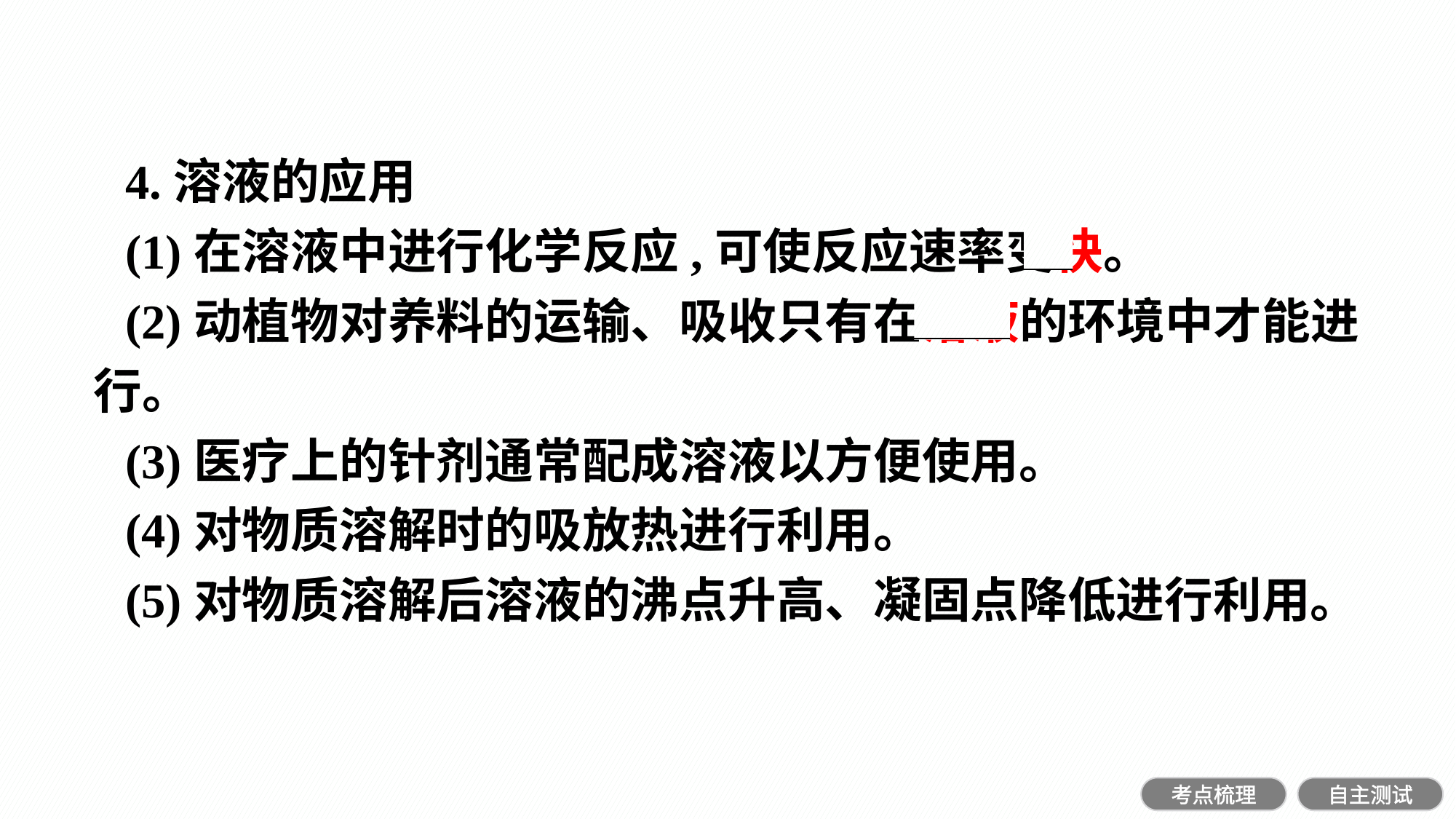

4.溶液的应用
(1)在溶液中进行化学反应,可使反应速率变快。
(2)动植物对养料的运输、吸收只有在溶液的环境中才能进行。
(3)医疗上的针剂通常配成溶液以方便使用。
(4)对物质溶解时的吸放热进行利用。
(5)对物质溶解后溶液的沸点升高、凝固点降低进行利用。